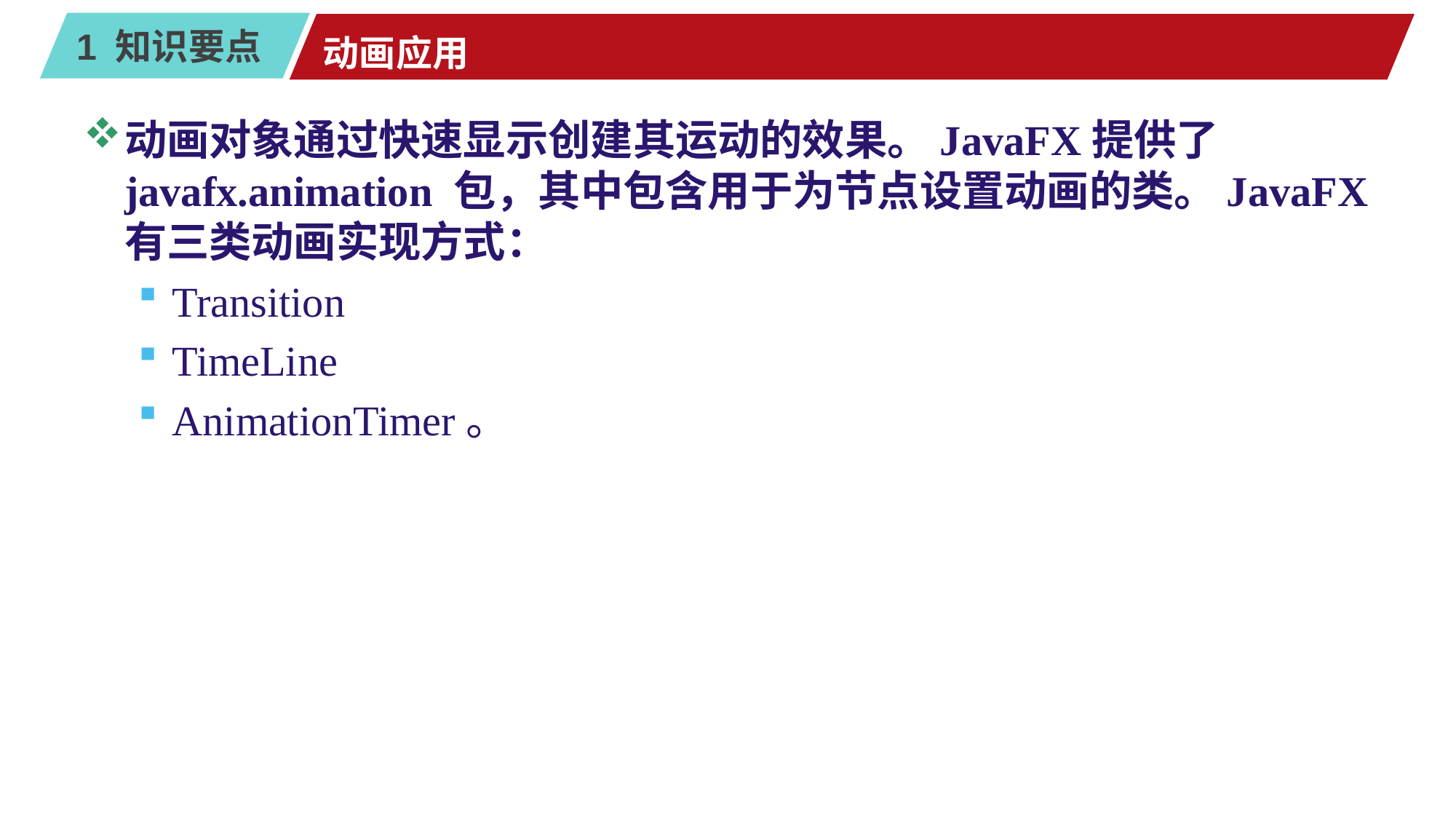

# 动画应用
动画对象通过快速显示创建其运动的效果。JavaFX提供了javafx.animation 包，其中包含用于为节点设置动画的类。JavaFX有三类动画实现方式：
Transition
TimeLine
AnimationTimer。